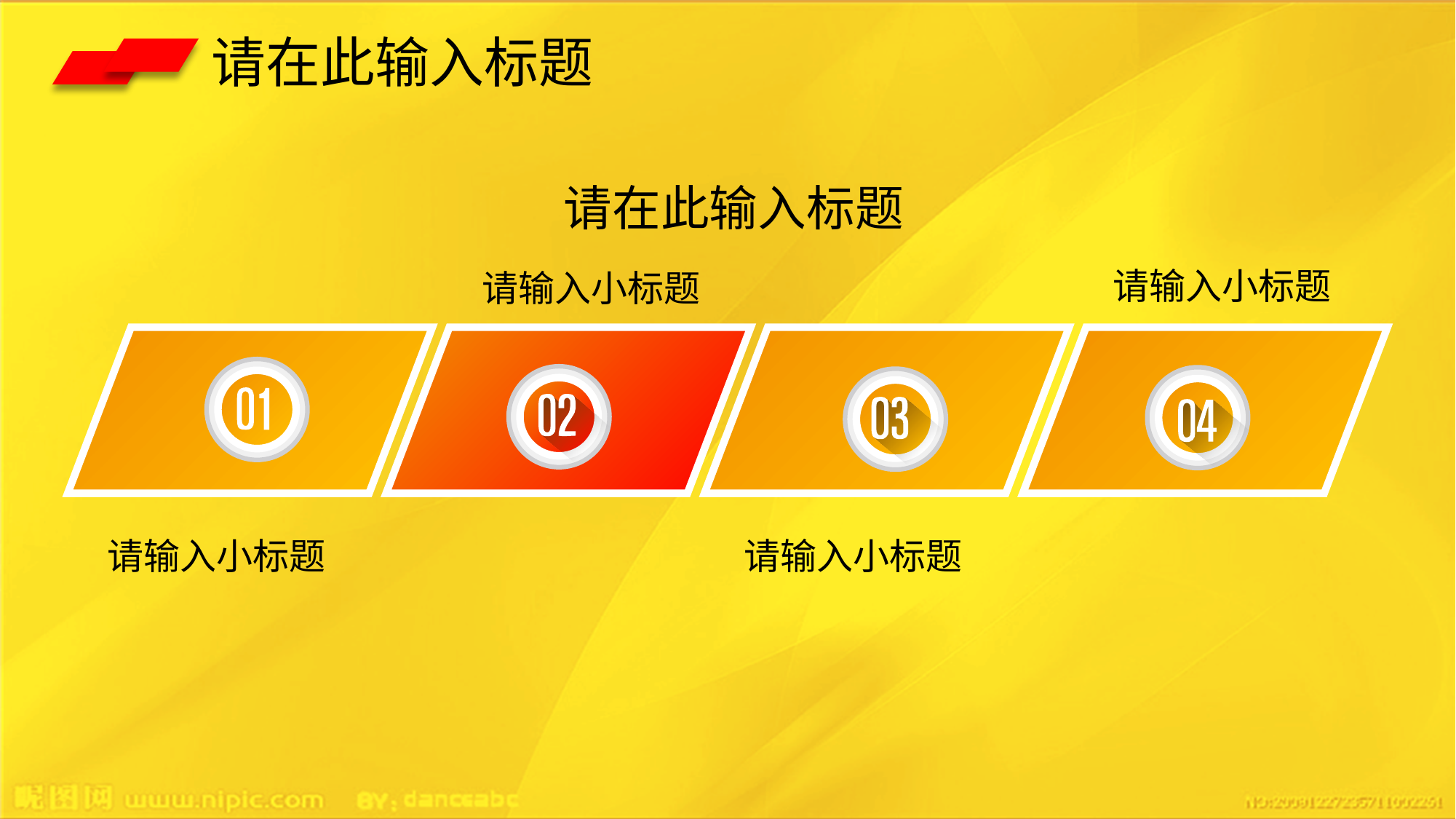

请在此输入标题

请在此输入标题
请输入小标题
请输入小标题

请输入小标题
请输入小标题